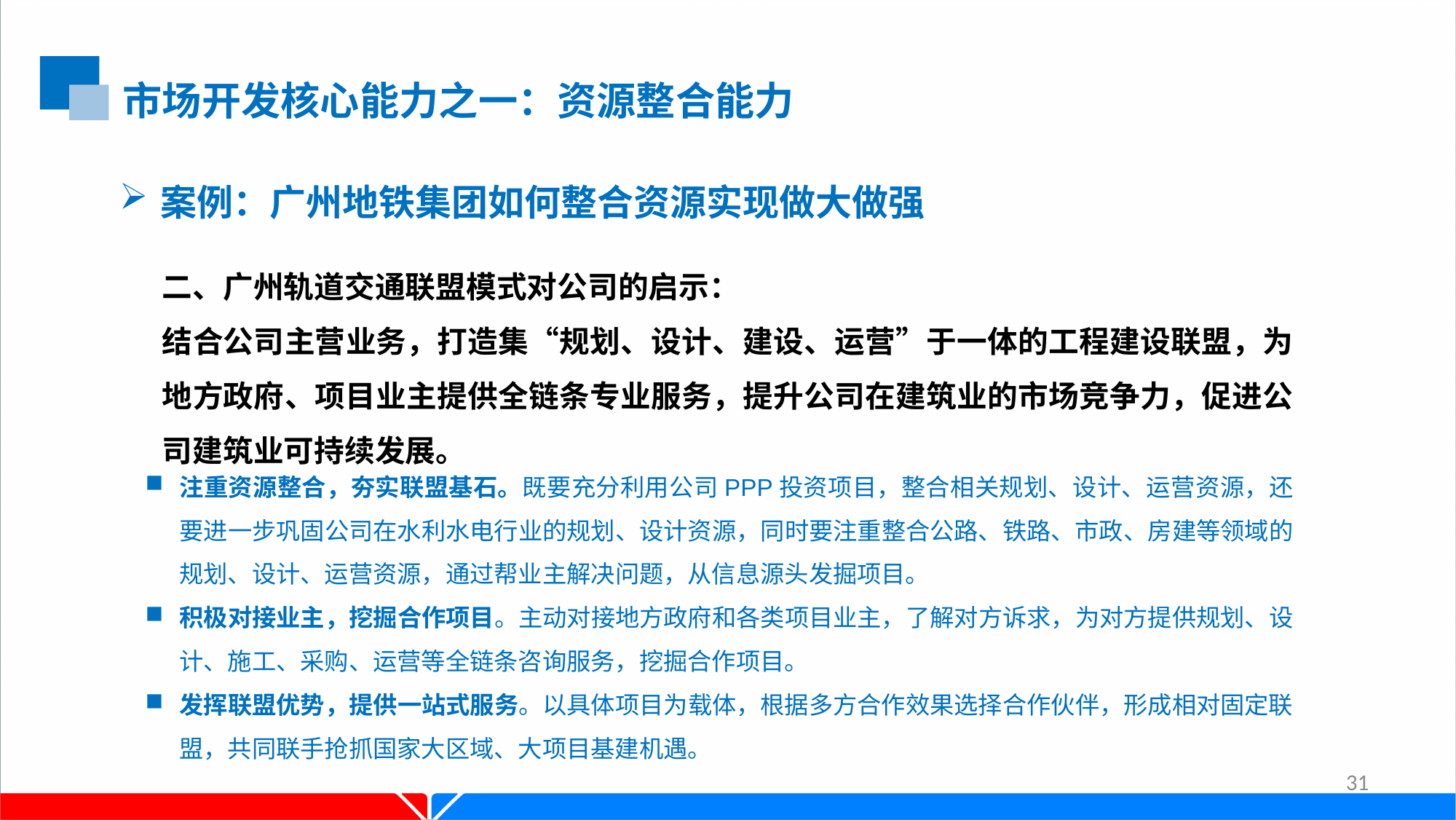

市场开发核心能力之一：资源整合能力

案例：广州地铁集团如何整合资源实现做大做强
二、广州轨道交通联盟模式对公司的启示：
结合公司主营业务，打造集“规划、设计、建设、运营”于一体的工程建设联盟，为地方政府、项目业主提供全链条专业服务，提升公司在建筑业的市场竞争力，促进公司建筑业可持续发展。

注重资源整合，夯实联盟基石。既要充分利用公司PPP投资项目，整合相关规划、设计、运营资源，还要进一步巩固公司在水利水电行业的规划、设计资源，同时要注重整合公路、铁路、市政、房建等领域的规划、设计、运营资源，通过帮业主解决问题，从信息源头发掘项目。
积极对接业主，挖掘合作项目。主动对接地方政府和各类项目业主，了解对方诉求，为对方提供规划、设计、施工、采购、运营等全链条咨询服务，挖掘合作项目。
发挥联盟优势，提供一站式服务。以具体项目为载体，根据多方合作效果选择合作伙伴，形成相对固定联盟，共同联手抢抓国家大区域、大项目基建机遇。
31